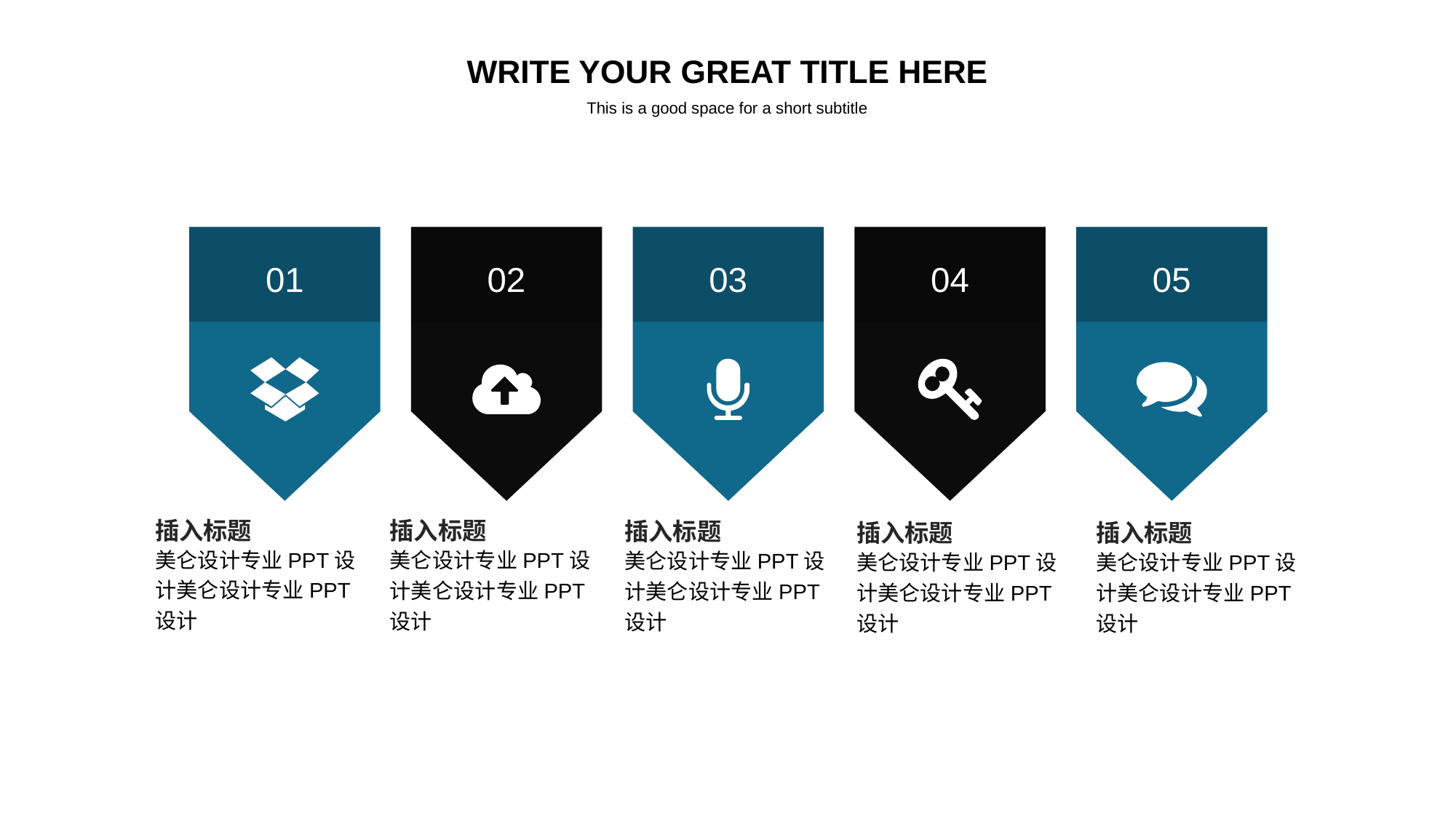

WRITE YOUR GREAT TITLE HERE
This is a good space for a short subtitle
01
02
03
04
05

插入标题
插入标题
插入标题
插入标题
插入标题
美仑设计专业PPT设计美仑设计专业PPT设计
美仑设计专业PPT设计美仑设计专业PPT设计
美仑设计专业PPT设计美仑设计专业PPT设计
美仑设计专业PPT设计美仑设计专业PPT设计
美仑设计专业PPT设计美仑设计专业PPT设计